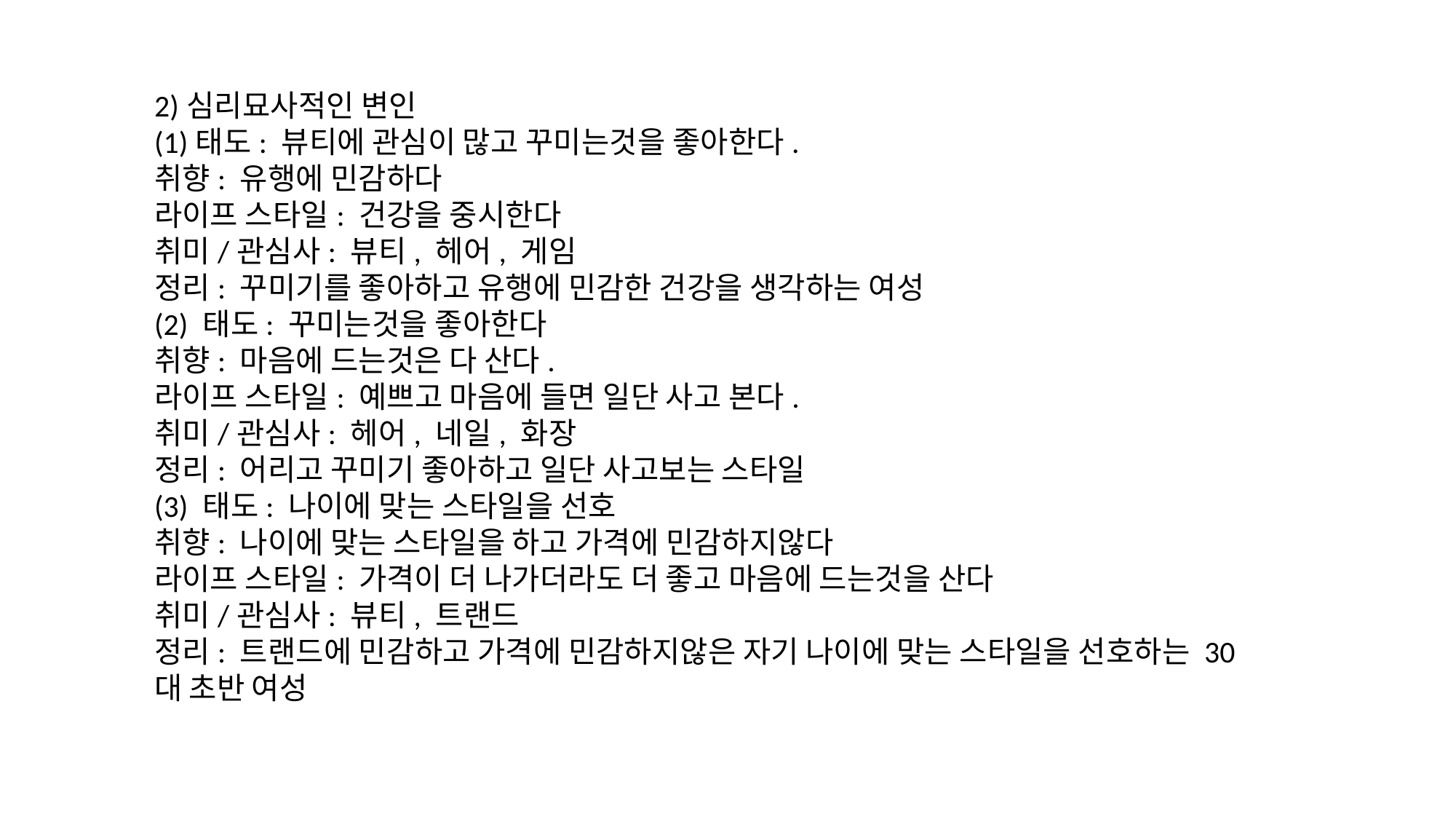

2)심리묘사적인 변인
(1)태도: 뷰티에 관심이 많고 꾸미는것을 좋아한다.
취향: 유행에 민감하다
라이프 스타일: 건강을 중시한다
취미/관심사: 뷰티, 헤어, 게임
정리: 꾸미기를 좋아하고 유행에 민감한 건강을 생각하는 여성
(2) 태도: 꾸미는것을 좋아한다
취향: 마음에 드는것은 다 산다.
라이프 스타일: 예쁘고 마음에 들면 일단 사고 본다.
취미/관심사: 헤어, 네일, 화장
정리: 어리고 꾸미기 좋아하고 일단 사고보는 스타일
(3) 태도: 나이에 맞는 스타일을 선호
취향: 나이에 맞는 스타일을 하고 가격에 민감하지않다
라이프 스타일: 가격이 더 나가더라도 더 좋고 마음에 드는것을 산다
취미/관심사: 뷰티, 트랜드
정리: 트랜드에 민감하고 가격에 민감하지않은 자기 나이에 맞는 스타일을 선호하는 30대 초반 여성